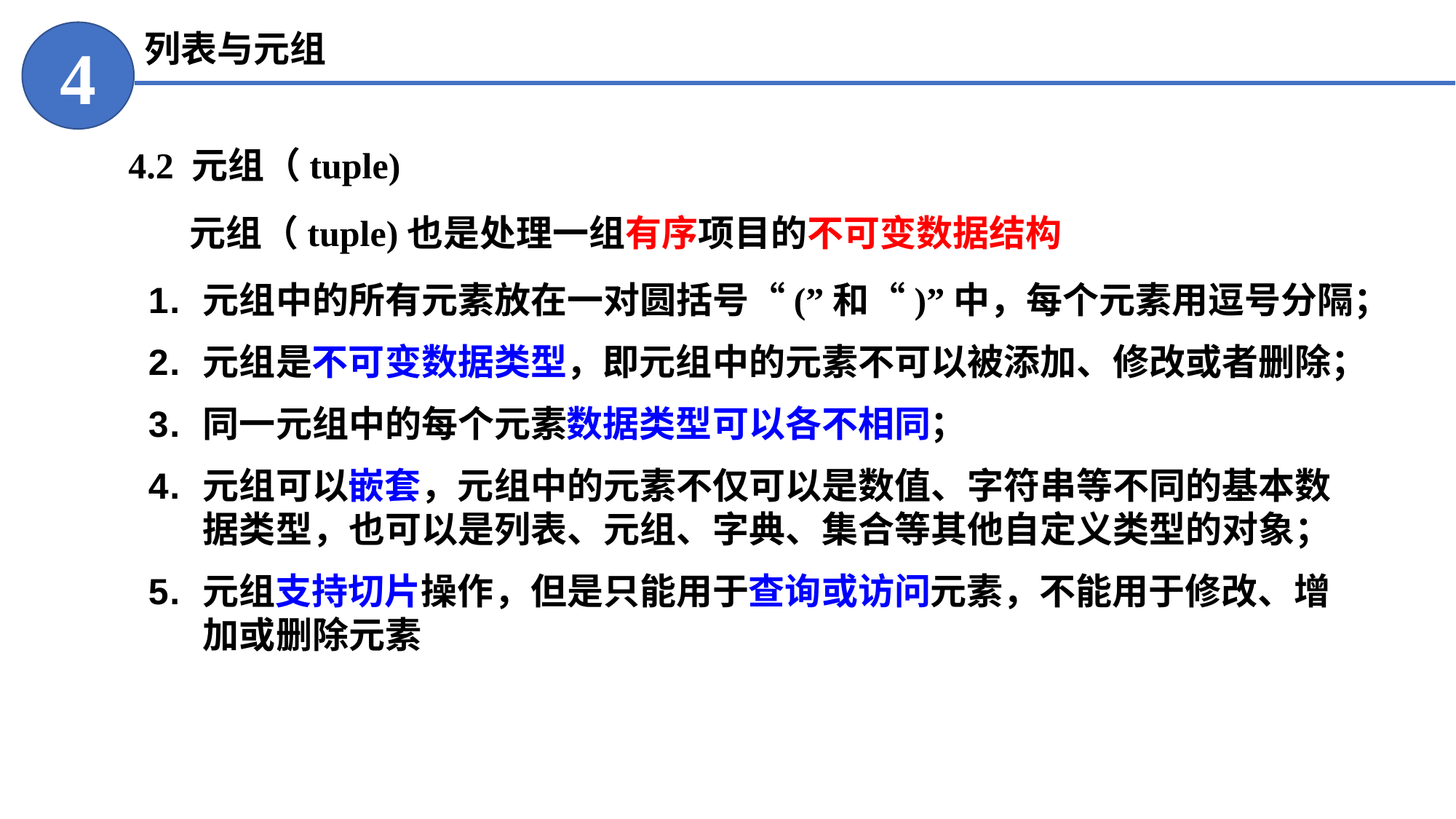

列表与元组
4
4.2 元组（tuple)
元组（tuple)也是处理一组有序项目的不可变数据结构
元组中的所有元素放在一对圆括号“(”和“)”中，每个元素用逗号分隔；
元组是不可变数据类型，即元组中的元素不可以被添加、修改或者删除；
同一元组中的每个元素数据类型可以各不相同；
元组可以嵌套，元组中的元素不仅可以是数值、字符串等不同的基本数据类型，也可以是列表、元组、字典、集合等其他自定义类型的对象；
元组支持切片操作，但是只能用于查询或访问元素，不能用于修改、增加或删除元素